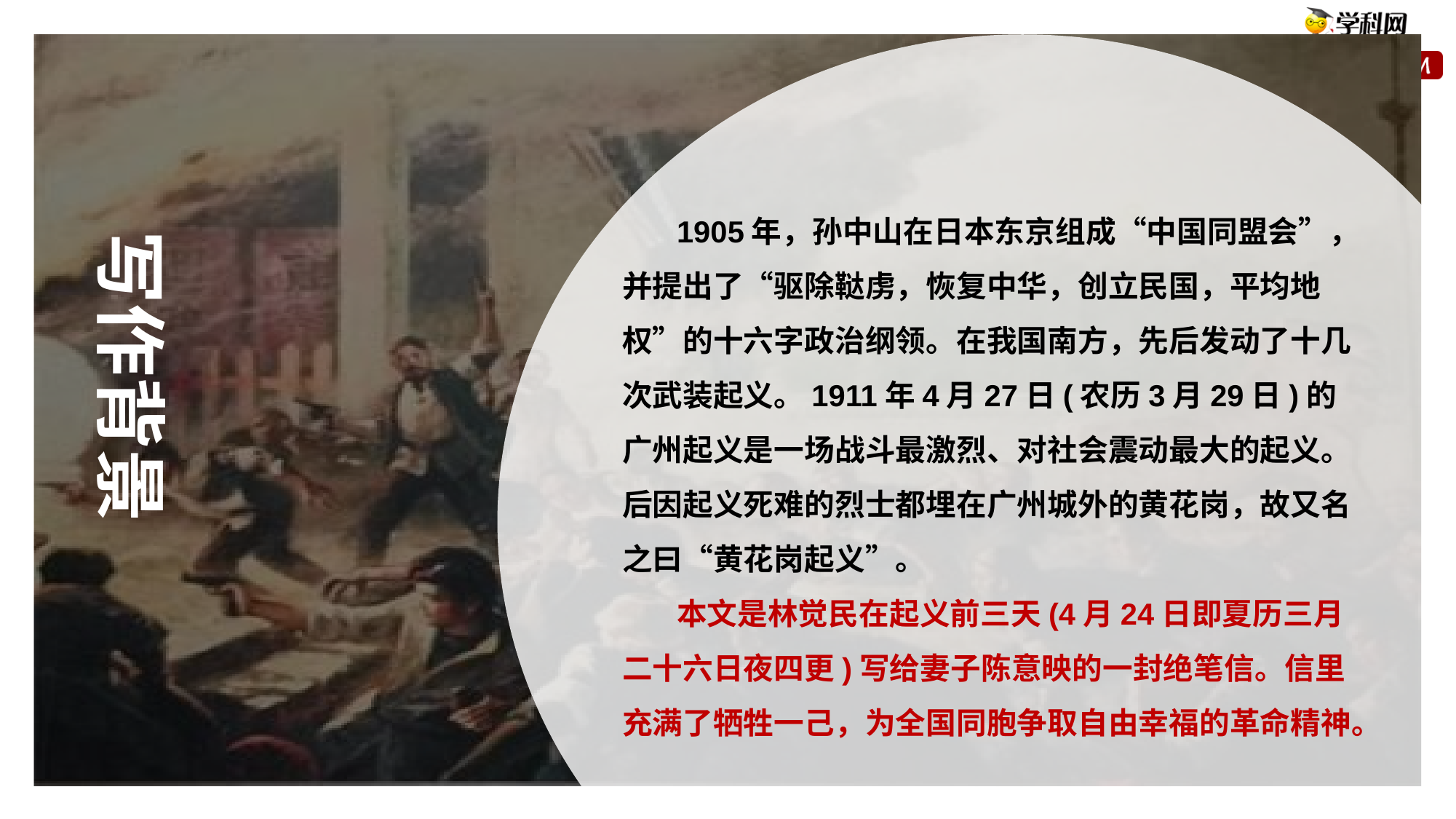

写作背景

1905年，孙中山在日本东京组成“中国同盟会”，并提出了“驱除鞑虏，恢复中华，创立民国，平均地权”的十六字政治纲领。在我国南方，先后发动了十几次武装起义。1911年4月27日(农历3月29日)的广州起义是一场战斗最激烈、对社会震动最大的起义。后因起义死难的烈士都埋在广州城外的黄花岗，故又名之曰“黄花岗起义”。
本文是林觉民在起义前三天(4月24日即夏历三月二十六日夜四更)写给妻子陈意映的一封绝笔信。信里充满了牺牲一己，为全国同胞争取自由幸福的革命精神。